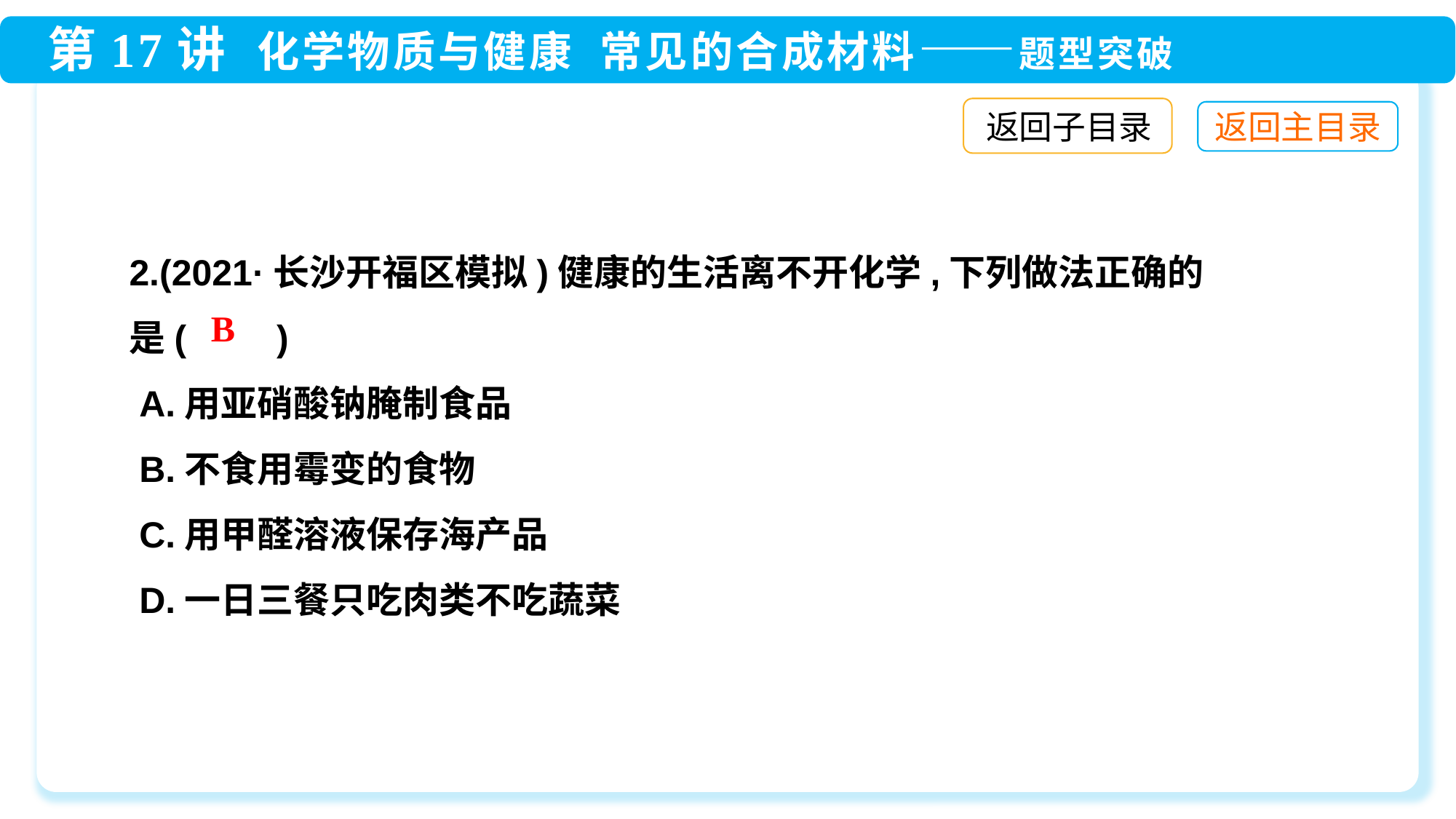

返回子目录
2.(2021·长沙开福区模拟)健康的生活离不开化学,下列做法正确的
是(　　)
 A.用亚硝酸钠腌制食品
 B.不食用霉变的食物
 C.用甲醛溶液保存海产品
 D.一日三餐只吃肉类不吃蔬菜
B